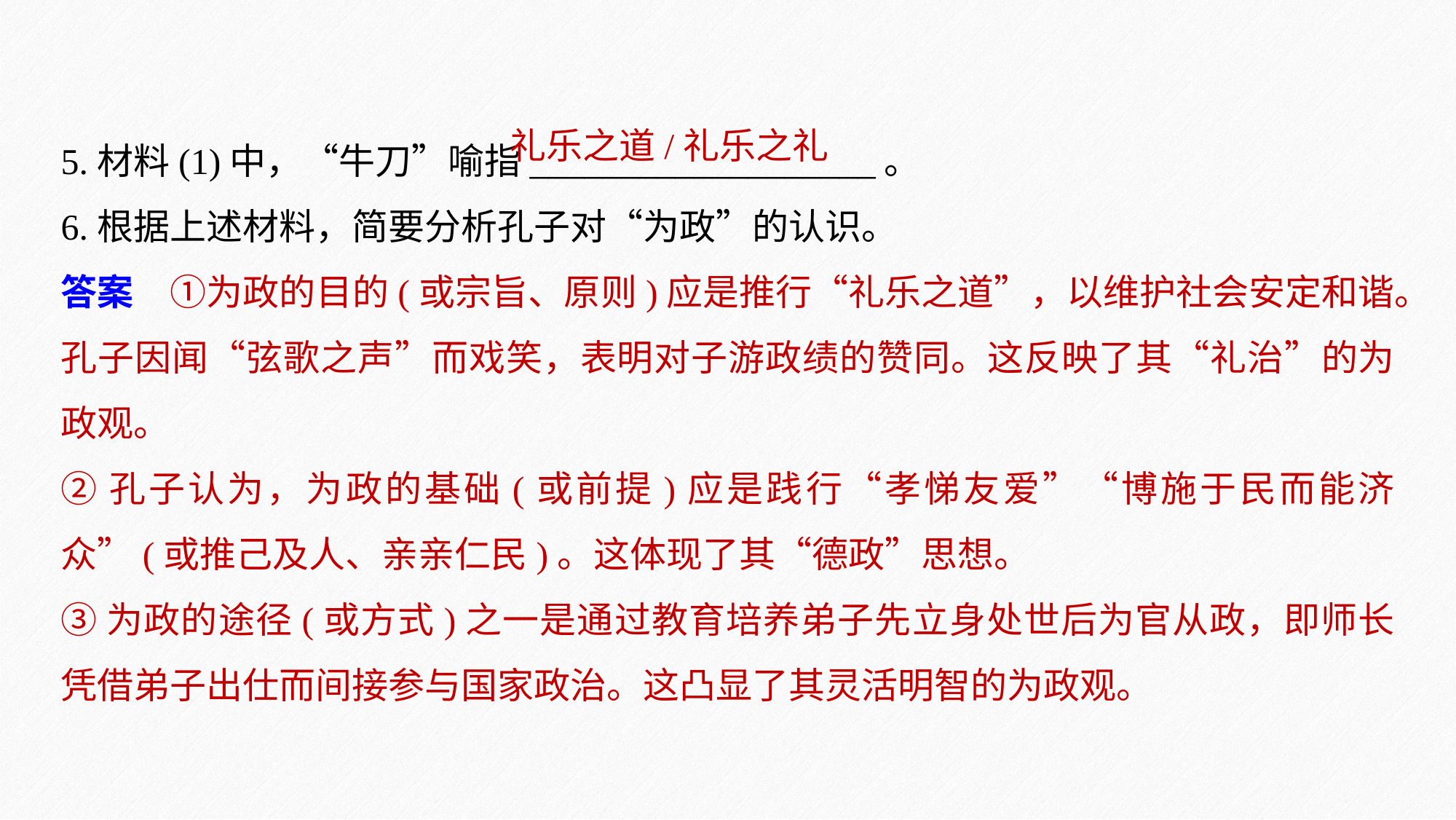

5.材料(1)中，“牛刀”喻指___________________。
6.根据上述材料，简要分析孔子对“为政”的认识。
答案　①为政的目的(或宗旨、原则)应是推行“礼乐之道”，以维护社会安定和谐。孔子因闻“弦歌之声”而戏笑，表明对子游政绩的赞同。这反映了其“礼治”的为政观。
②孔子认为，为政的基础(或前提)应是践行“孝悌友爱”“博施于民而能济众”(或推己及人、亲亲仁民)。这体现了其“德政”思想。
③为政的途径(或方式)之一是通过教育培养弟子先立身处世后为官从政，即师长凭借弟子出仕而间接参与国家政治。这凸显了其灵活明智的为政观。
礼乐之道/礼乐之礼